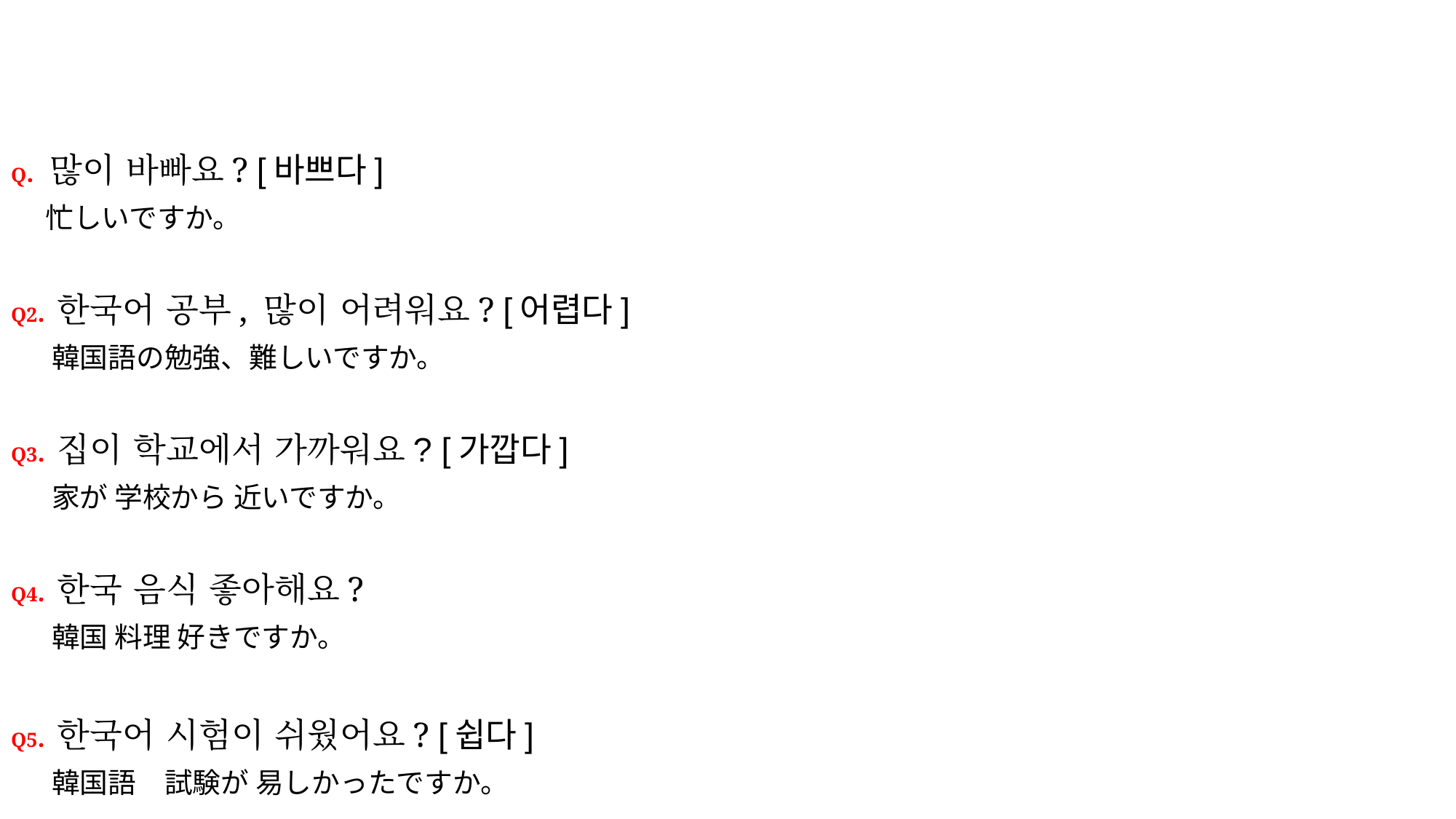

#

Q. 많이 바빠요? [바쁘다]
　 忙しいですか。

Q2. 한국어 공부, 많이 어려워요? [어렵다]
　  韓国語の勉強、難しいですか。

Q3. 집이 학교에서 가까워요? [가깝다]
　  家が 学校から 近いですか。

Q4. 한국 음식 좋아해요?
　  韓国 料理 好きですか。

Q5. 한국어 시험이 쉬웠어요? [쉽다]
　  韓国語　試験が 易しかったですか。